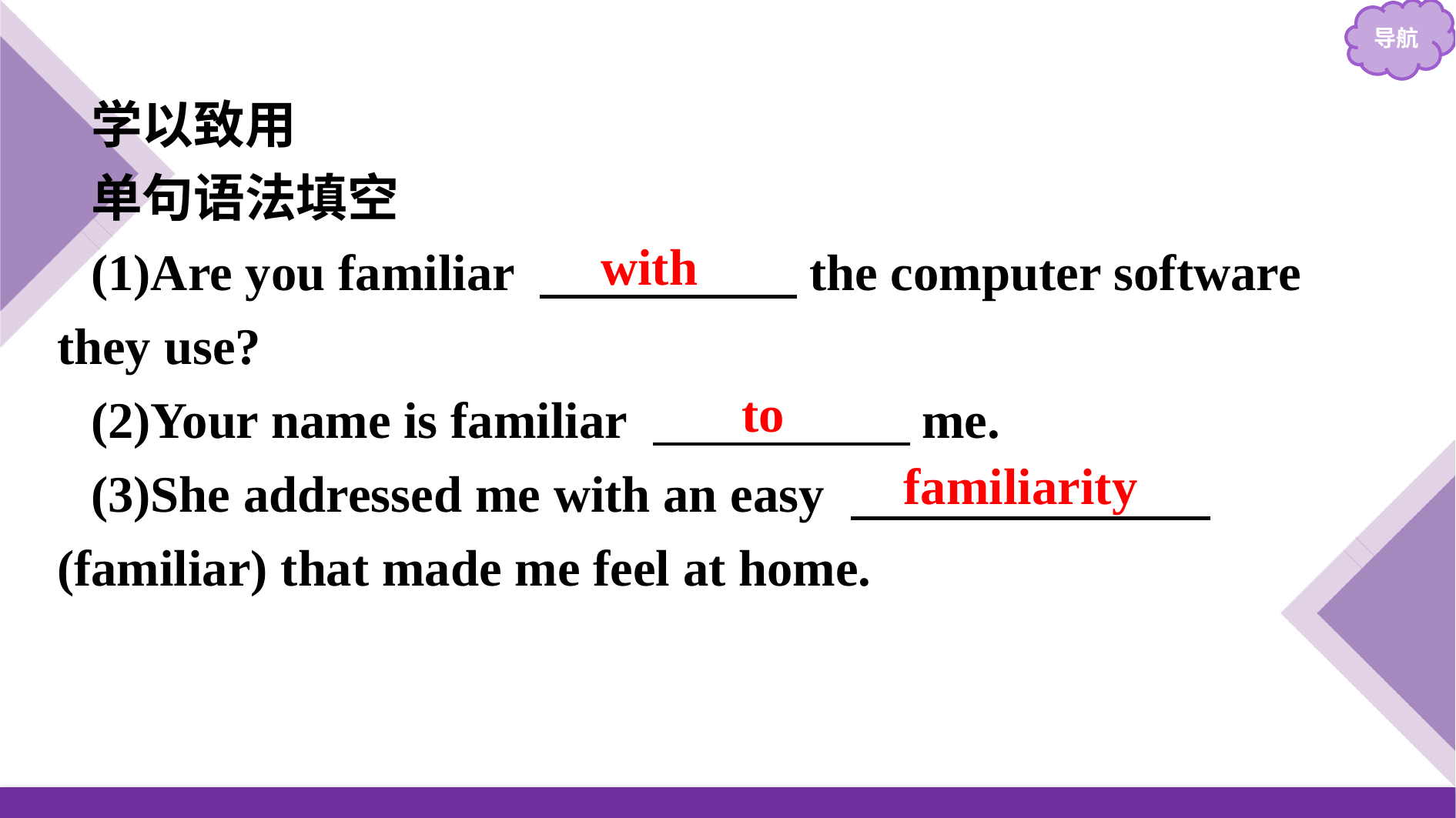

学以致用
单句语法填空
(1)Are you familiar 　　　　　the computer software they use?
(2)Your name is familiar 　　　　　me.
(3)She addressed me with an easy 　　　　　　　(familiar) that made me feel at home.
with
to
familiarity